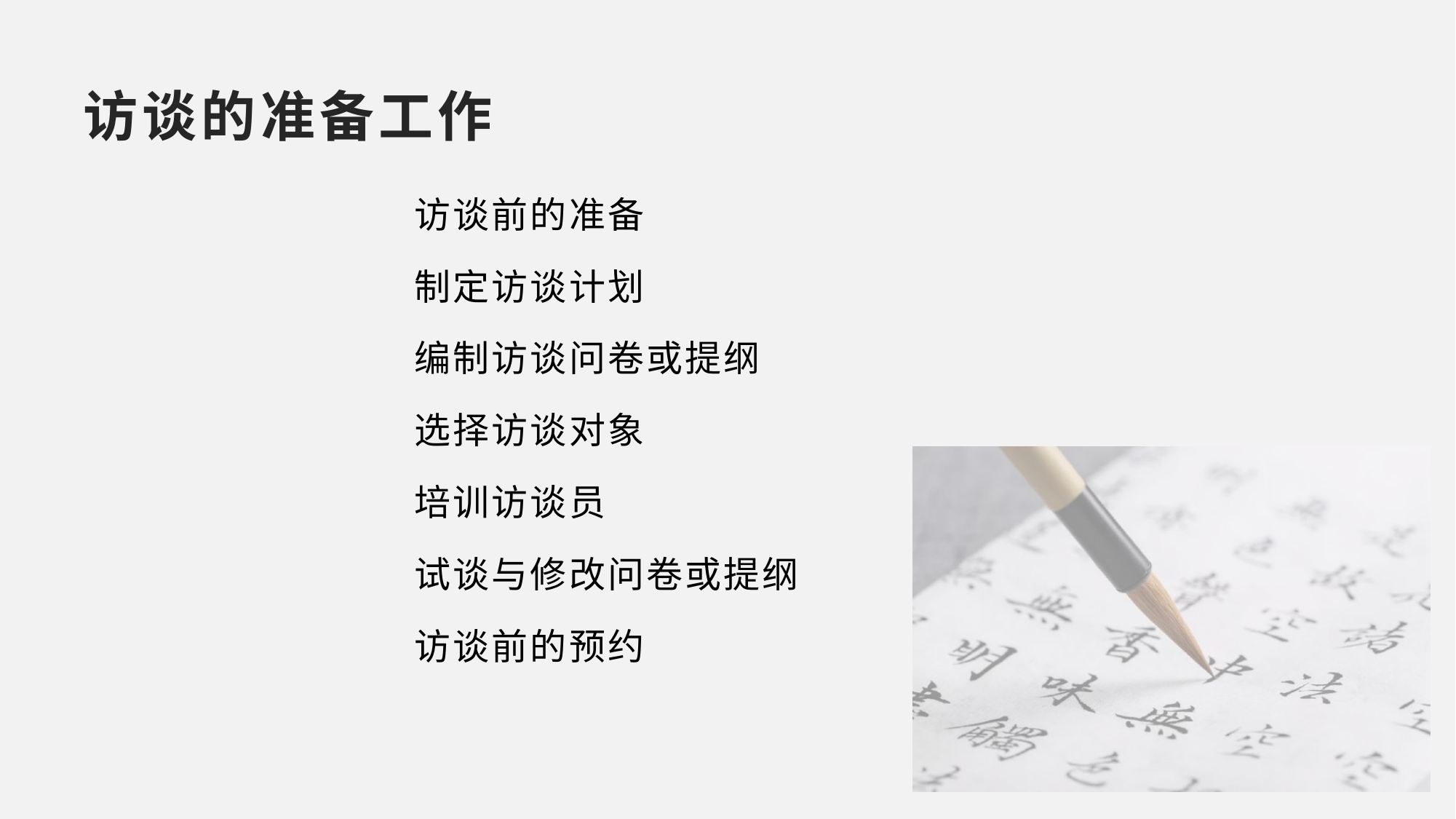

# 访谈的准备工作
访谈前的准备
制定访谈计划
编制访谈问卷或提纲
选择访谈对象
培训访谈员
试谈与修改问卷或提纲
访谈前的预约